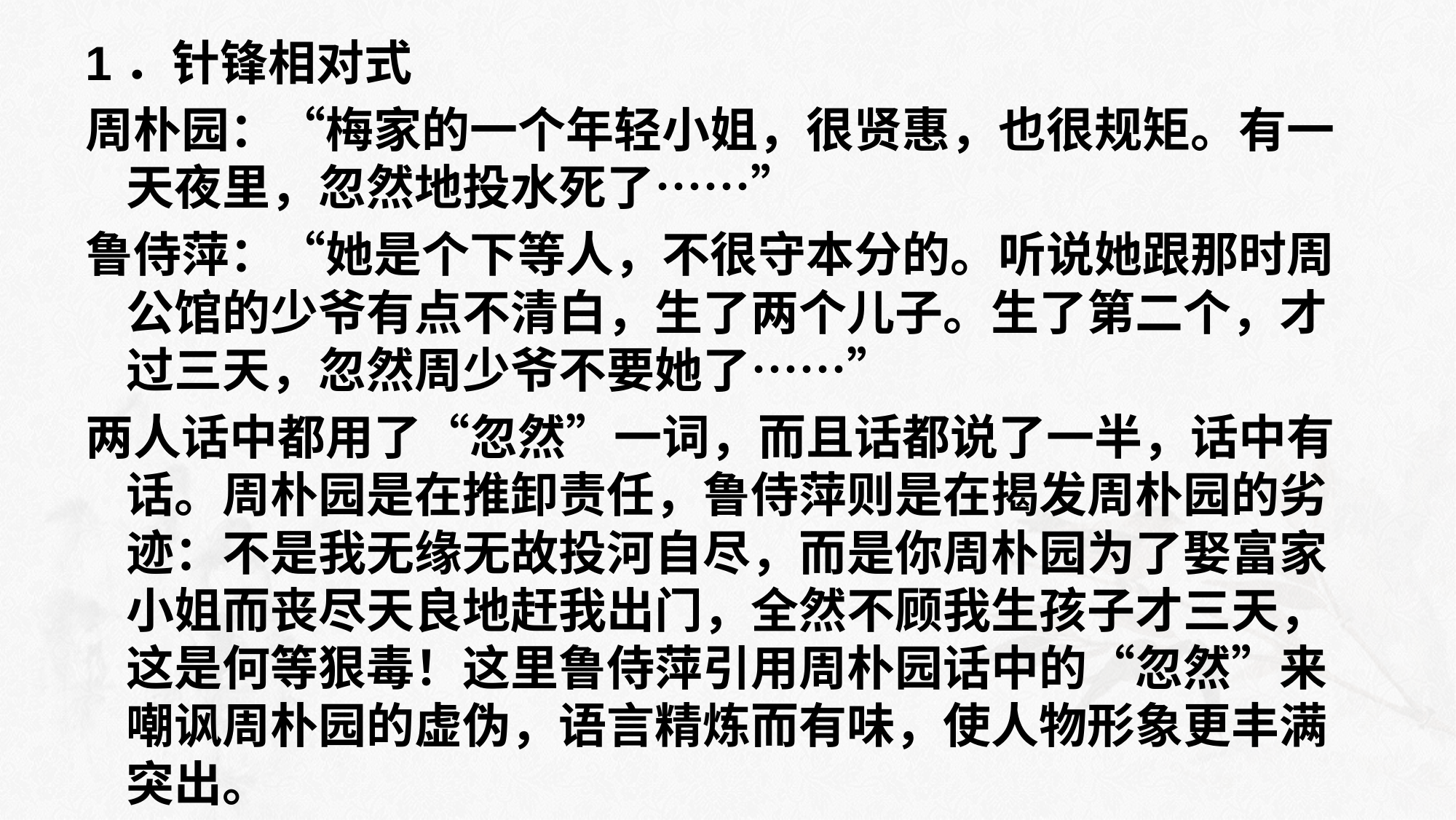

1．针锋相对式
周朴园：“梅家的一个年轻小姐，很贤惠，也很规矩。有一天夜里，忽然地投水死了……”
鲁侍萍：“她是个下等人，不很守本分的。听说她跟那时周公馆的少爷有点不清白，生了两个儿子。生了第二个，才过三天，忽然周少爷不要她了……”
两人话中都用了“忽然”一词，而且话都说了一半，话中有话。周朴园是在推卸责任，鲁侍萍则是在揭发周朴园的劣迹：不是我无缘无故投河自尽，而是你周朴园为了娶富家小姐而丧尽天良地赶我出门，全然不顾我生孩子才三天，这是何等狠毒！这里鲁侍萍引用周朴园话中的“忽然”来嘲讽周朴园的虚伪，语言精炼而有味，使人物形象更丰满突出。

#